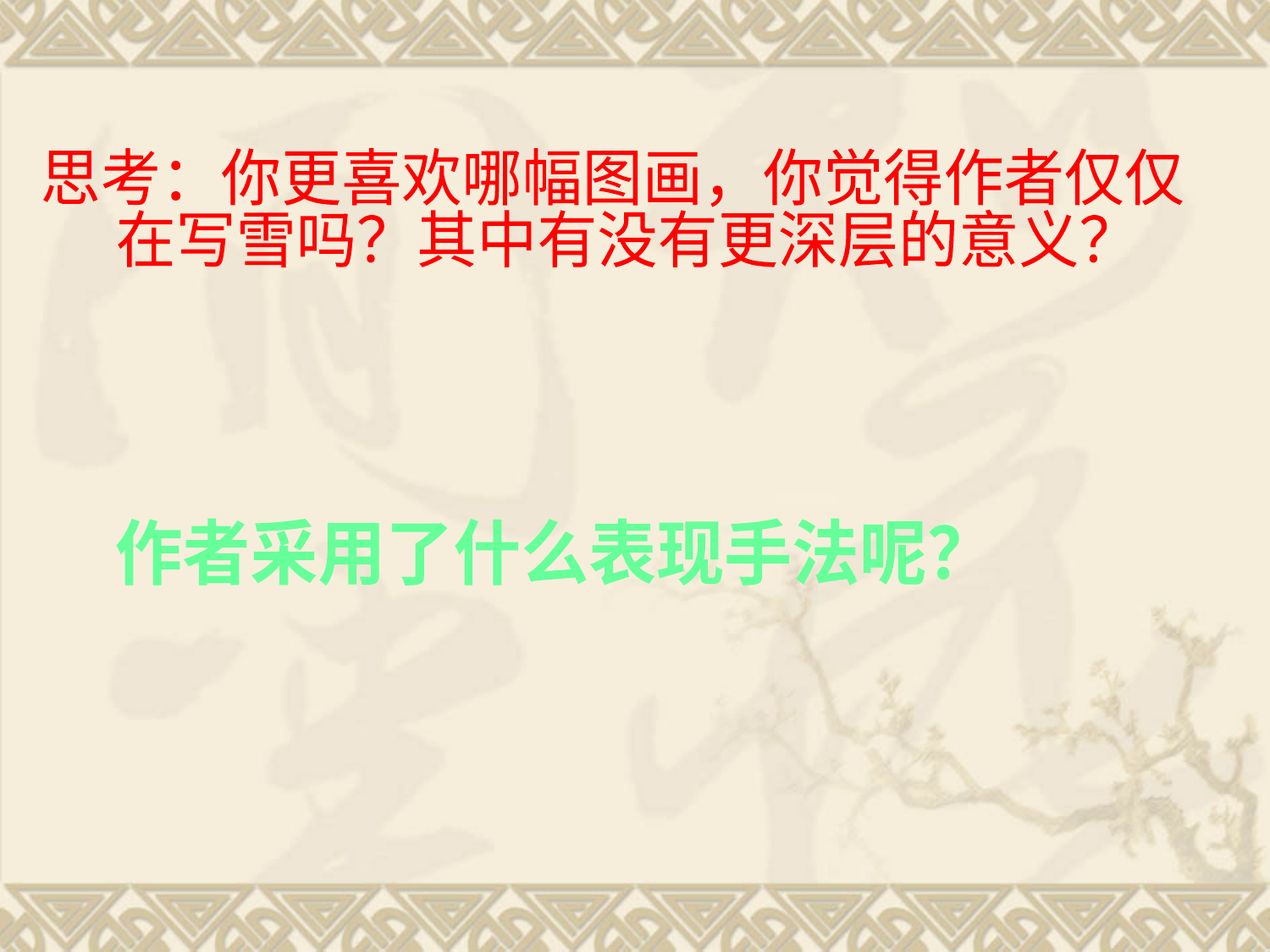

思考：你更喜欢哪幅图画，你觉得作者仅仅
在写雪吗？其中有没有更深层的意义？
作者采用了什么表现手法呢？